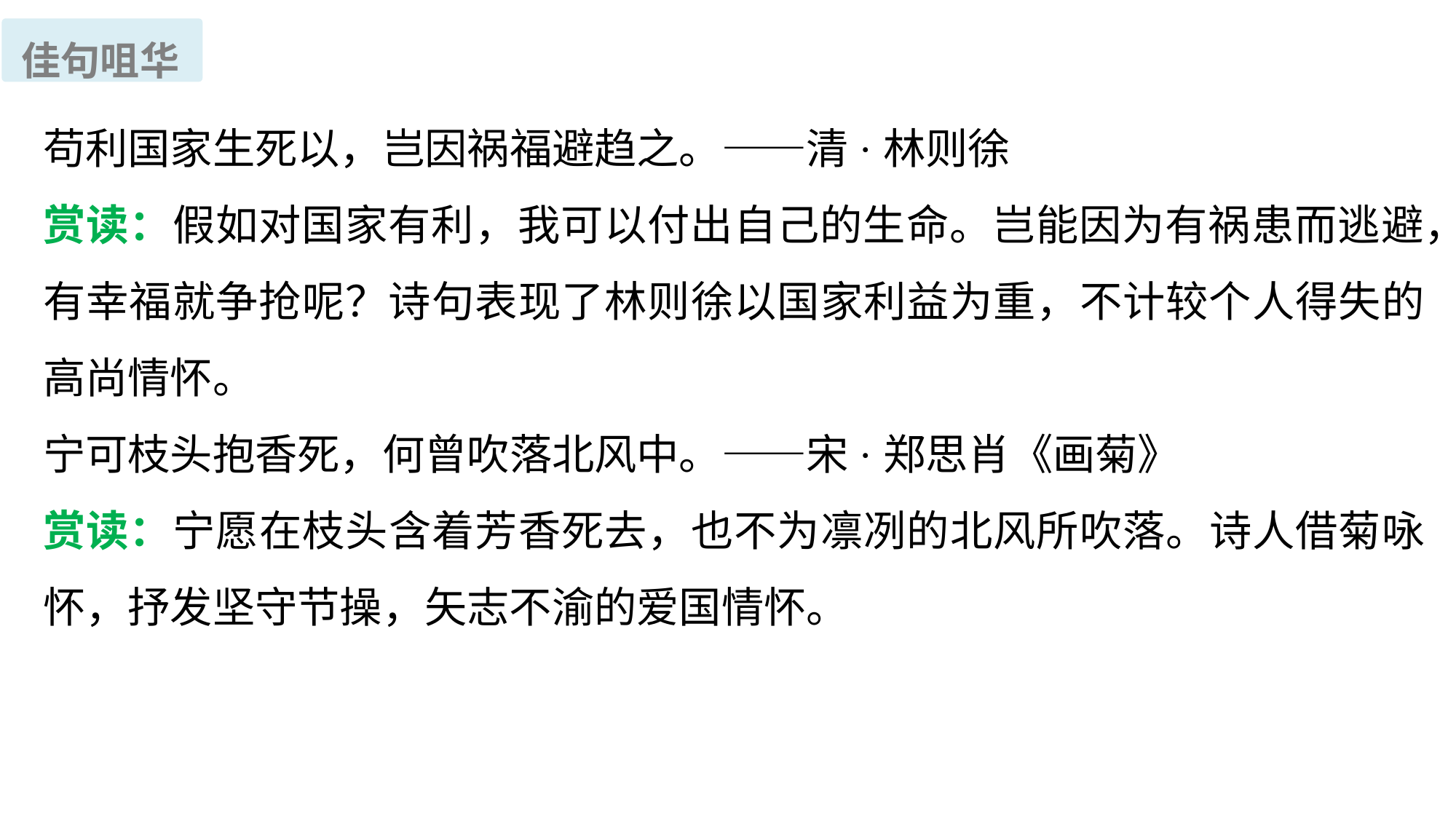

佳句咀华

苟利国家生死以，岂因祸福避趋之。——清·林则徐
赏读：假如对国家有利，我可以付出自己的生命。岂能因为有祸患而逃避，有幸福就争抢呢？诗句表现了林则徐以国家利益为重，不计较个人得失的高尚情怀。
宁可枝头抱香死，何曾吹落北风中。——宋·郑思肖《画菊》
赏读：宁愿在枝头含着芳香死去，也不为凛冽的北风所吹落。诗人借菊咏怀，抒发坚守节操，矢志不渝的爱国情怀。